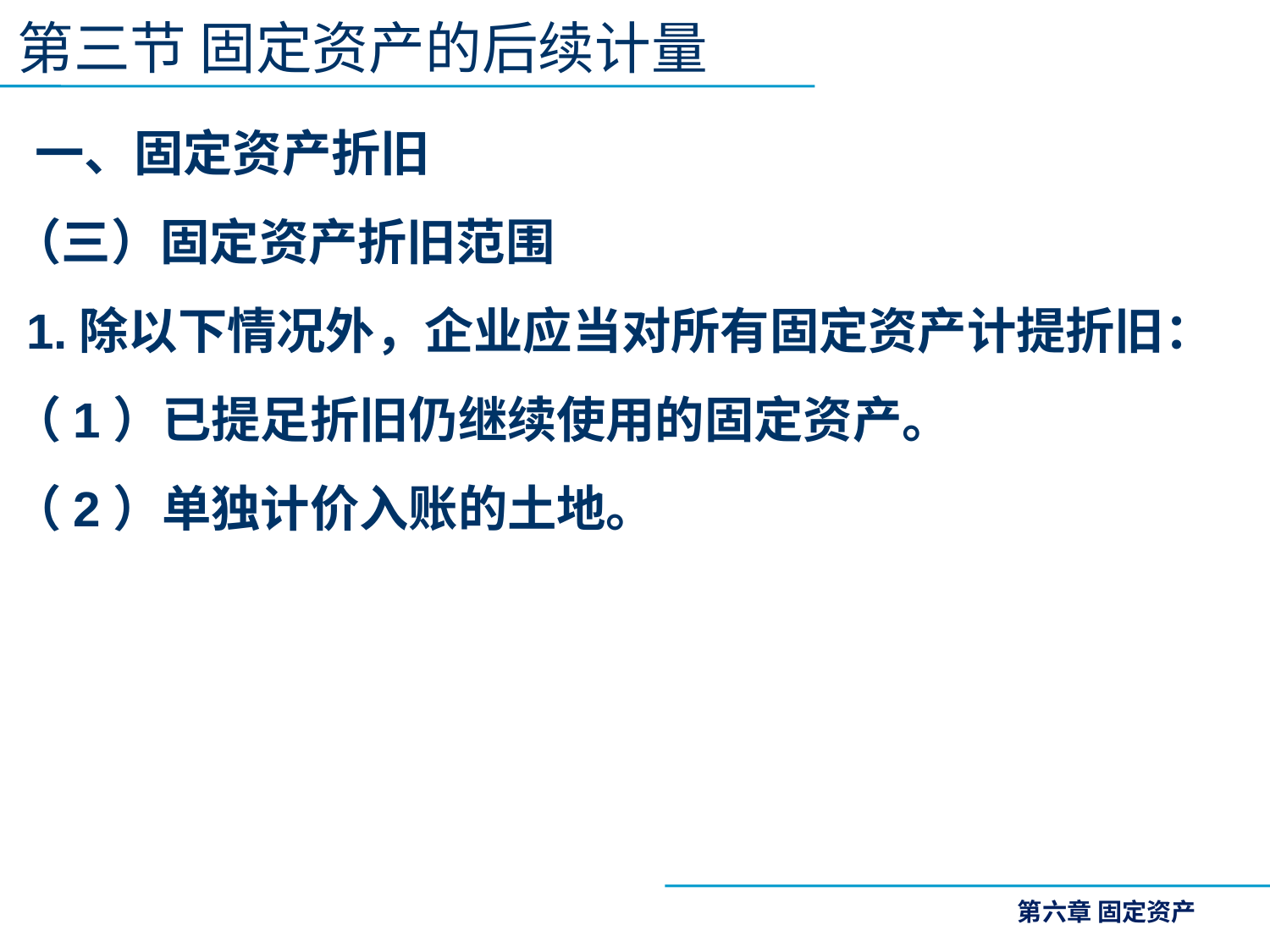

第三节 固定资产的后续计量
 一、固定资产折旧
（三）固定资产折旧范围
 1.除以下情况外，企业应当对所有固定资产计提折旧：
（1）已提足折旧仍继续使用的固定资产。
（2）单独计价入账的土地。